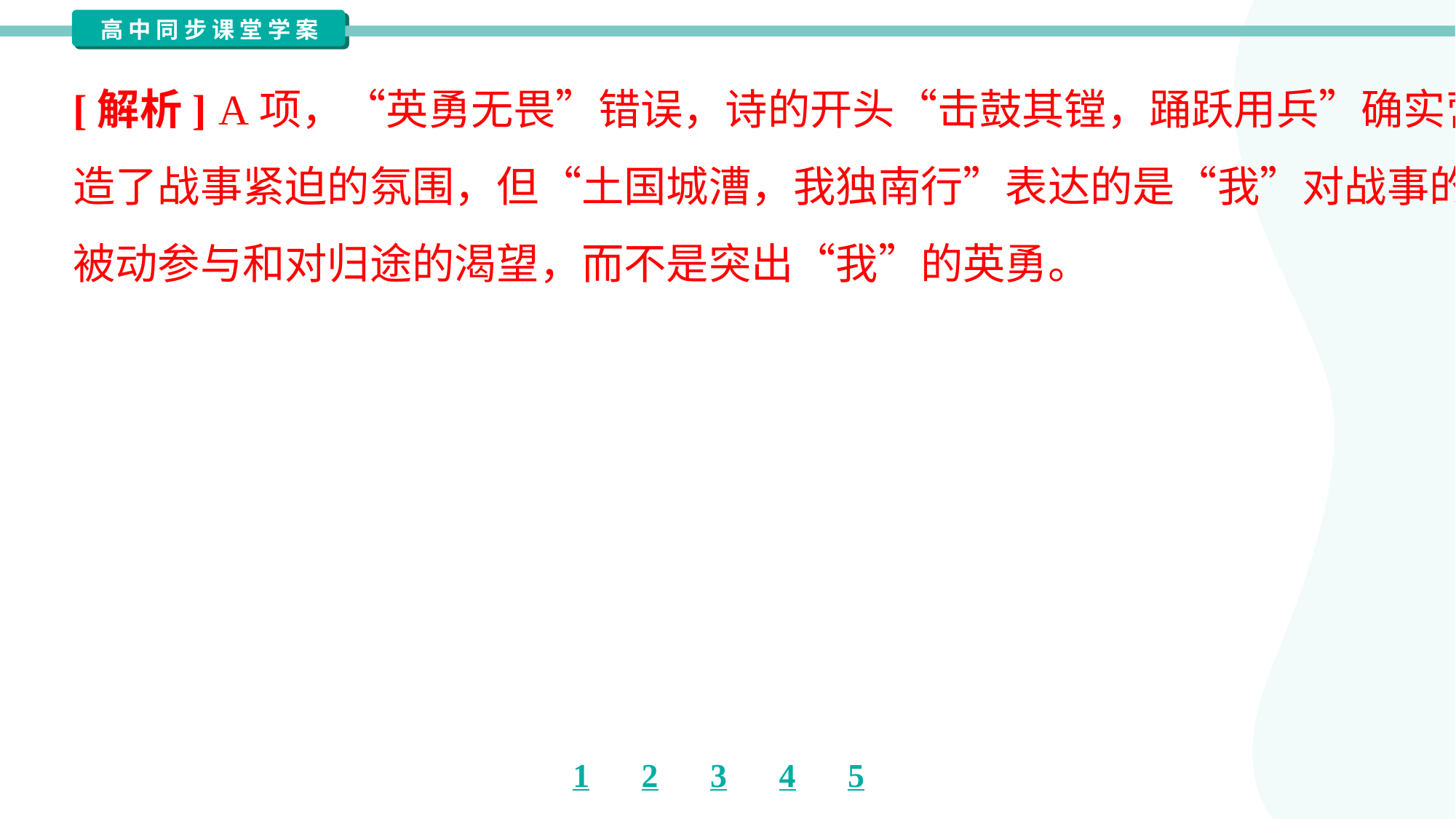

[解析] A项，“英勇无畏”错误，诗的开头“击鼓其镗，踊跃用兵”确实营
造了战事紧迫的氛围，但“土国城漕，我独南行”表达的是“我”对战事的
被动参与和对归途的渴望，而不是突出“我”的英勇。